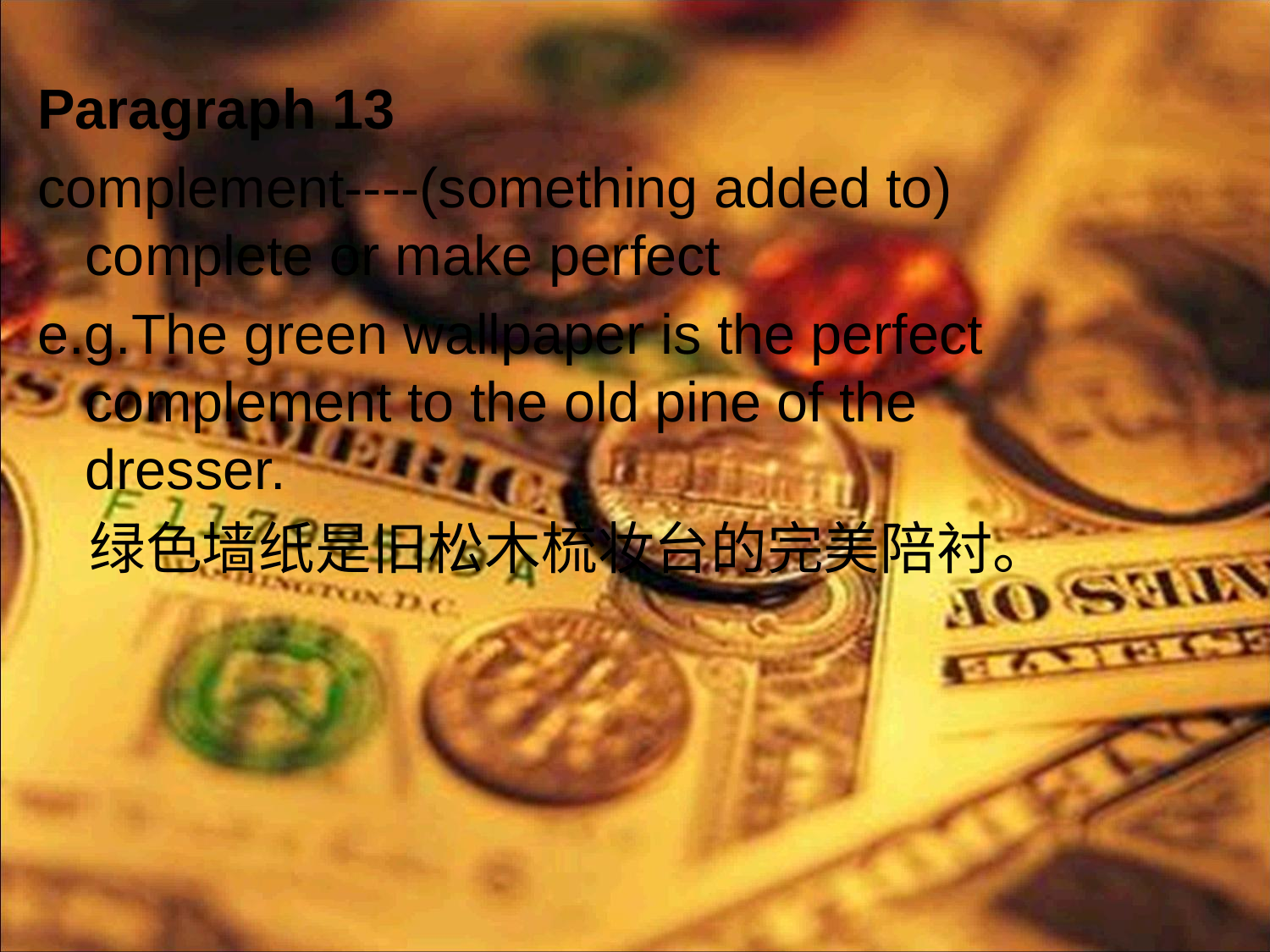

Paragraph 13
complement----(something added to) complete or make perfect
e.g.The green wallpaper is the perfect complement to the old pine of the dresser.
   绿色墙纸是旧松木梳妆台的完美陪衬。